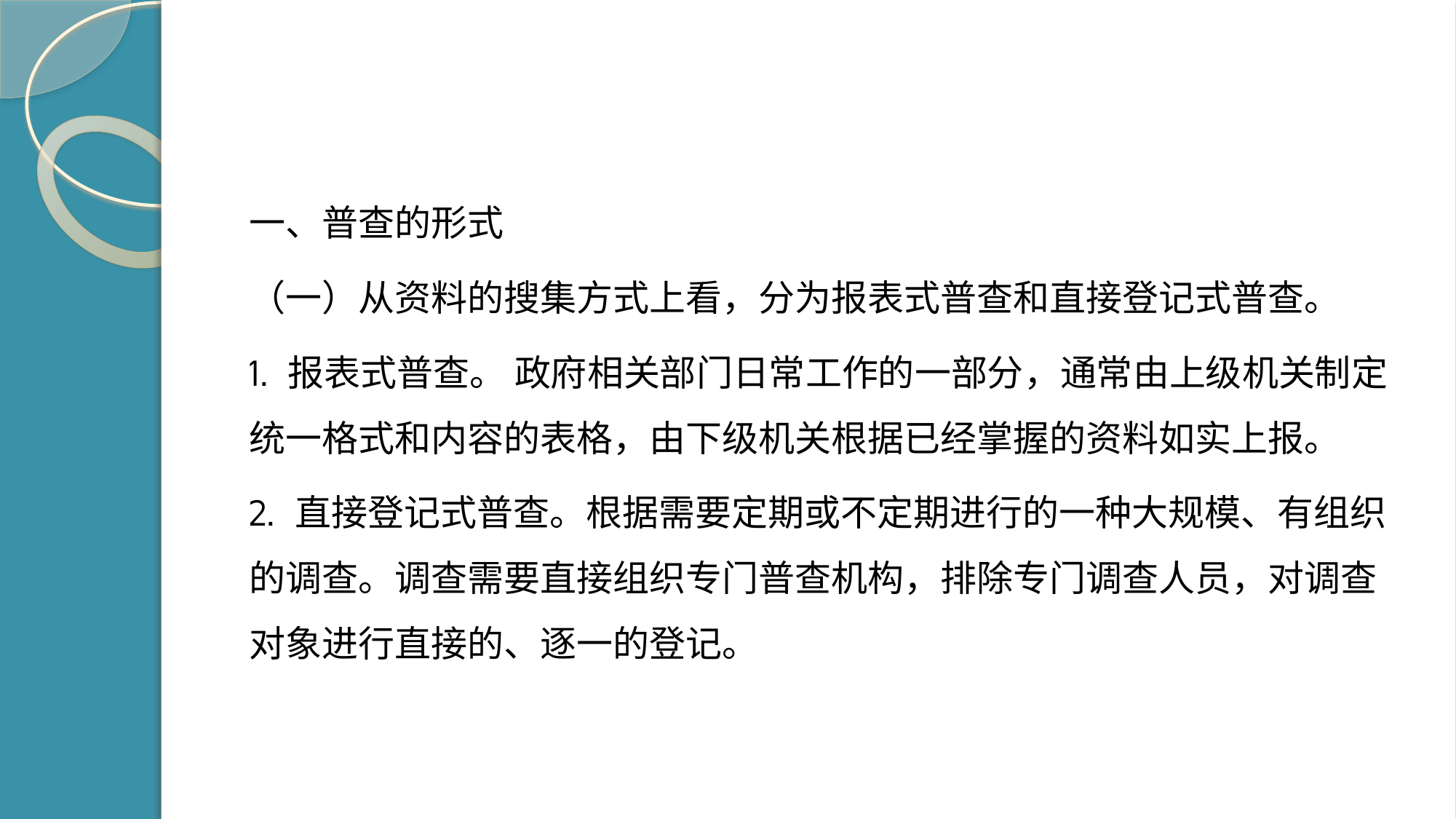

#
一、普查的形式
（一）从资料的搜集方式上看，分为报表式普查和直接登记式普查。
1. 报表式普查。 政府相关部门日常工作的一部分，通常由上级机关制定统一格式和内容的表格，由下级机关根据已经掌握的资料如实上报。
2. 直接登记式普查。根据需要定期或不定期进行的一种大规模、有组织的调查。调查需要直接组织专门普查机构，排除专门调查人员，对调查对象进行直接的、逐一的登记。